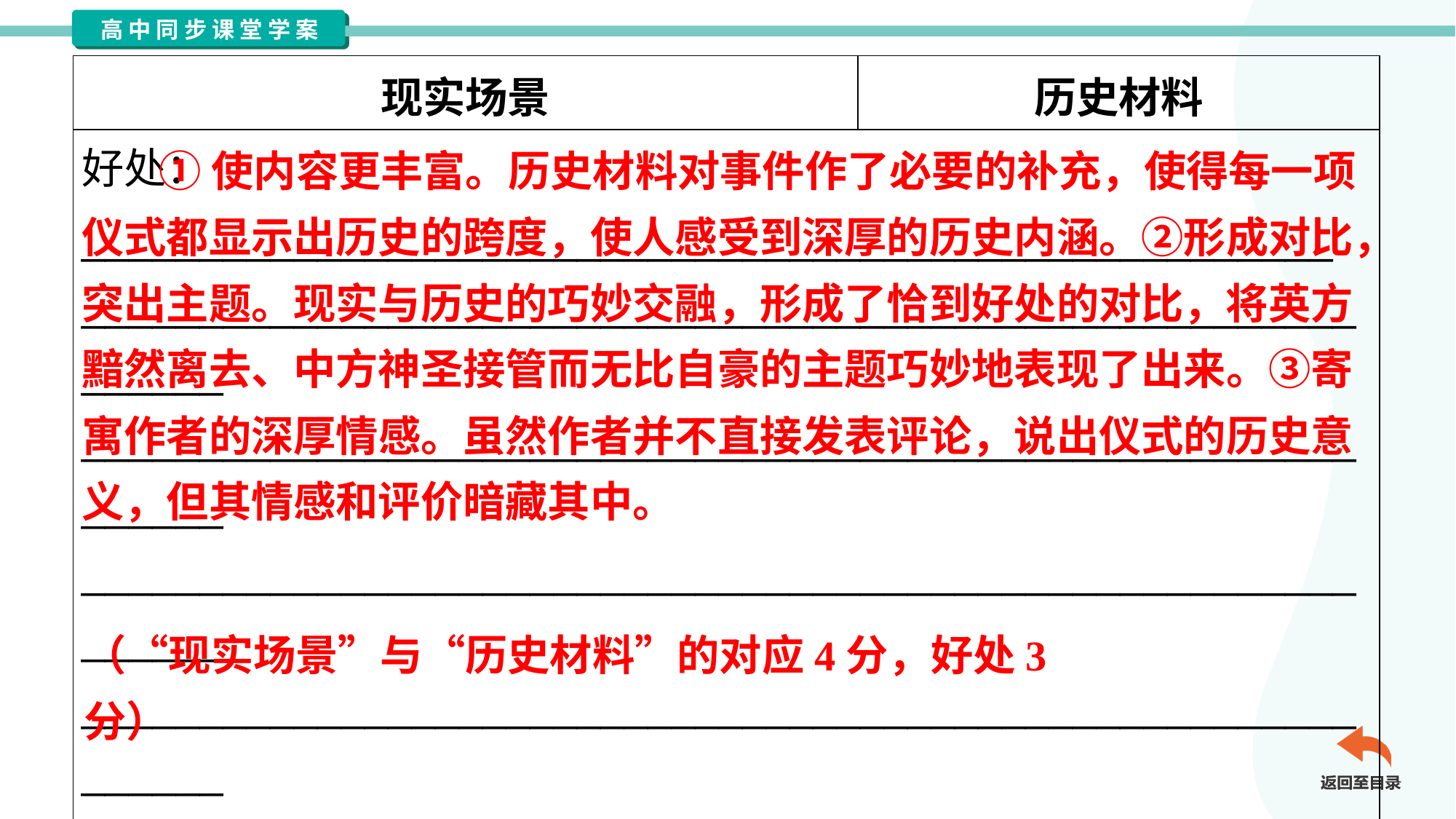

| 现实场景 | 历史材料 |
| --- | --- |
| 好处： \_\_\_\_\_\_\_\_\_\_\_\_\_\_\_\_\_\_\_\_\_\_\_\_\_\_\_\_\_\_\_\_\_\_\_\_\_\_\_\_\_\_\_\_\_\_\_\_\_\_\_\_\_ \_\_\_\_\_\_\_\_\_\_\_\_\_\_\_\_\_\_\_\_\_\_\_\_\_\_\_\_\_\_\_\_\_\_\_\_\_\_\_\_\_\_\_\_\_\_\_\_\_\_\_\_\_\_\_\_\_\_\_\_ \_\_\_\_\_\_\_\_\_\_\_\_\_\_\_\_\_\_\_\_\_\_\_\_\_\_\_\_\_\_\_\_\_\_\_\_\_\_\_\_\_\_\_\_\_\_\_\_\_\_\_\_\_\_\_\_\_\_\_\_ \_\_\_\_\_\_\_\_\_\_\_\_\_\_\_\_\_\_\_\_\_\_\_\_\_\_\_\_\_\_\_\_\_\_\_\_\_\_\_\_\_\_\_\_\_\_\_\_\_\_\_\_\_\_\_\_\_\_\_\_ \_\_\_\_\_\_\_\_\_\_\_\_\_\_\_\_\_\_\_\_\_\_\_\_\_\_\_\_\_\_\_\_\_\_\_\_\_\_\_\_\_\_\_\_\_\_\_\_\_\_\_\_\_\_\_\_\_\_\_\_ \_\_\_\_\_\_\_\_\_\_\_\_\_\_\_\_\_\_\_\_\_\_\_\_\_\_\_\_\_\_\_\_\_\_\_\_\_\_\_\_\_\_\_\_\_\_\_\_\_\_\_\_\_\_\_\_\_\_\_\_ \_\_\_\_\_\_\_\_\_\_\_\_\_\_\_\_\_\_\_\_\_ |  |
        ①使内容更丰富。历史材料对事件作了必要的补充，使得每一项仪式都显示出历史的跨度，使人感受到深厚的历史内涵。②形成对比，突出主题。现实与历史的巧妙交融，形成了恰到好处的对比，将英方黯然离去、中方神圣接管而无比自豪的主题巧妙地表现了出来。③寄寓作者的深厚情感。虽然作者并不直接发表评论，说出仪式的历史意义，但其情感和评价暗藏其中。
（“现实场景”与“历史材料”的对应4分，好处3分）